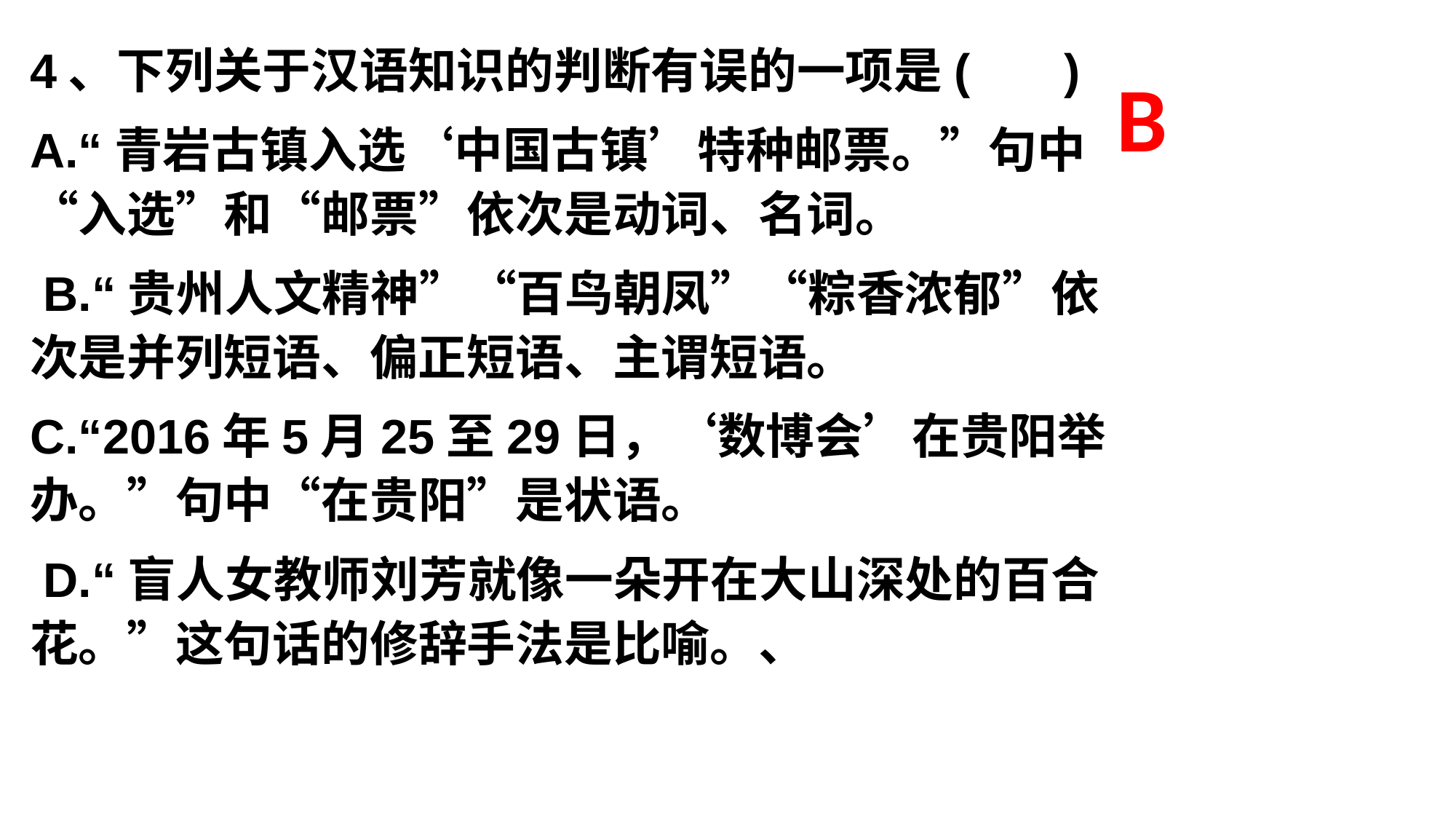

4、下列关于汉语知识的判断有误的一项是(       )
A.“青岩古镇入选‘中国古镇’特种邮票。”句中“入选”和“邮票”依次是动词、名词。
 B.“贵州人文精神”“百鸟朝凤”“粽香浓郁”依次是并列短语、偏正短语、主谓短语。
C.“2016年5月25至29日，‘数博会’在贵阳举办。”句中“在贵阳”是状语。
 D.“盲人女教师刘芳就像一朵开在大山深处的百合花。”这句话的修辞手法是比喻。、
# B